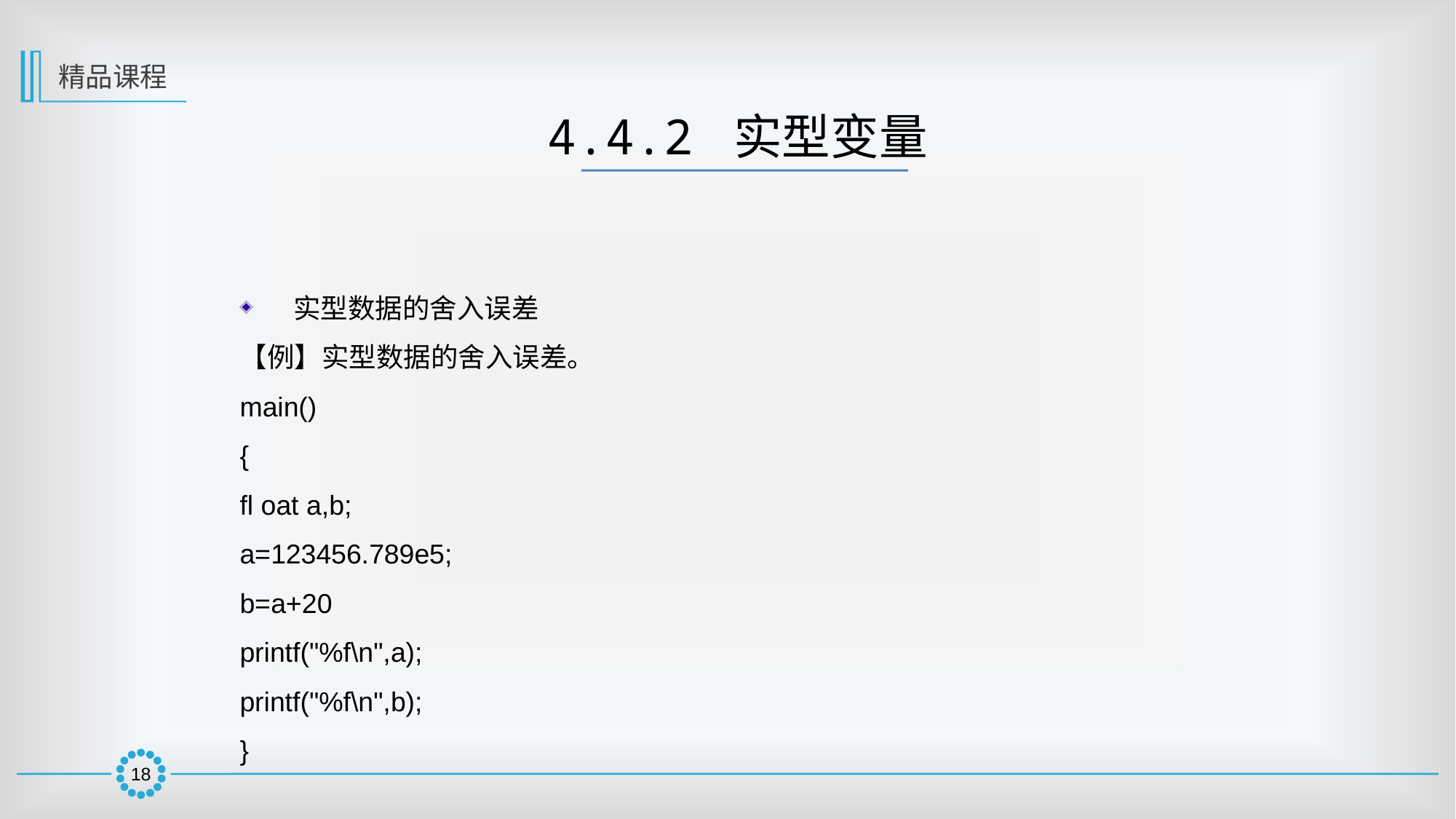

精品课程
4.4.2 实型变量

 实型数据的舍入误差
【例】实型数据的舍入误差。
main()
{
fl oat a,b;
a=123456.789e5;
b=a+20
printf("%f\n",a);
printf("%f\n",b);
}

18